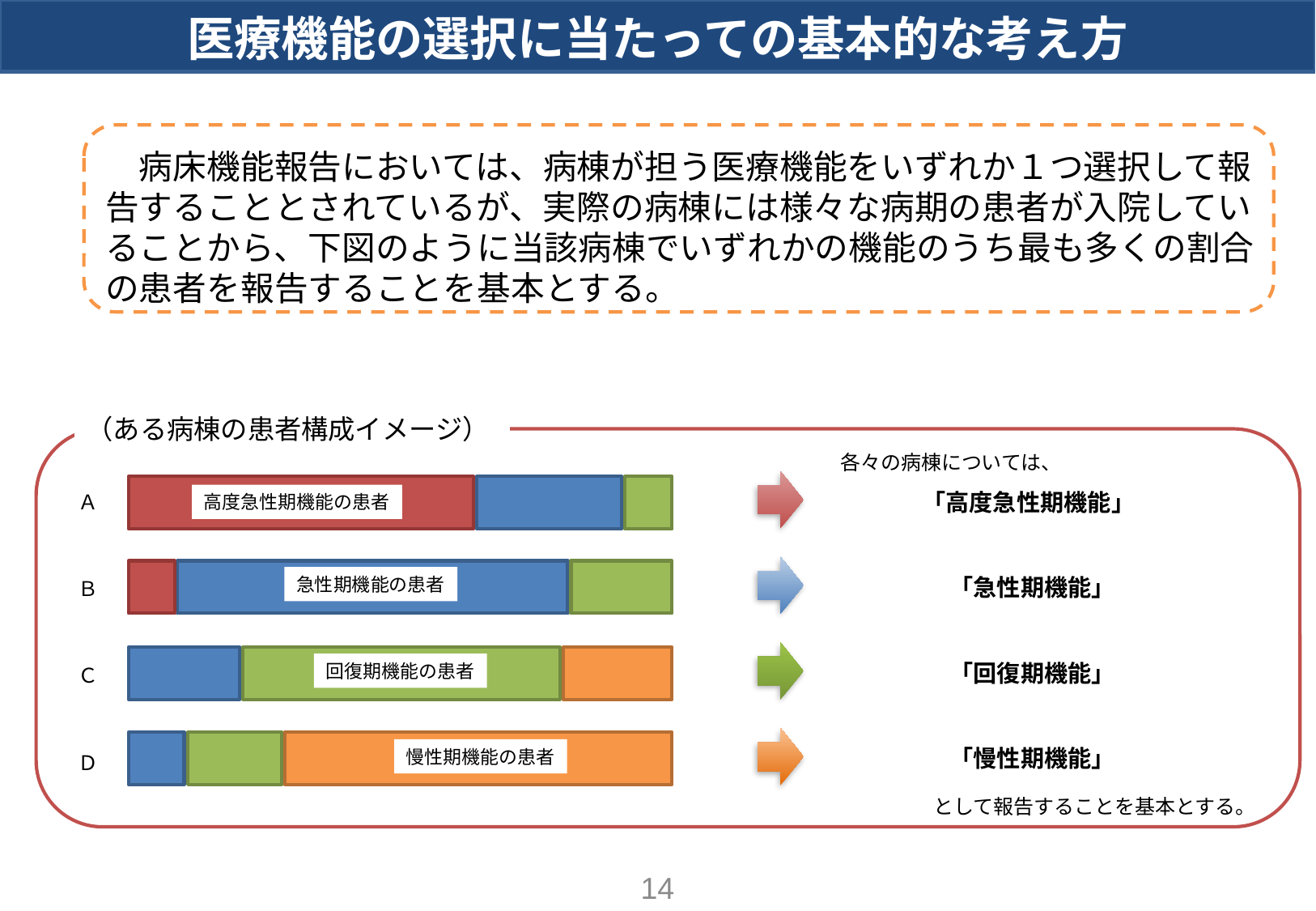

医療機能の選択に当たっての基本的な考え方

　病床機能報告においては、病棟が担う医療機能をいずれか１つ選択して報告することとされているが、実際の病棟には様々な病期の患者が入院していることから、下図のように当該病棟でいずれかの機能のうち最も多くの割合の患者を報告することを基本とする。
（ある病棟の患者構成イメージ）

各々の病棟については、

「高度急性期機能」
Ａ
高度急性期機能の患者

「急性期機能」
急性期機能の患者
Ｂ

「回復期機能」
回復期機能の患者
Ｃ

「慢性期機能」
慢性期機能の患者
Ｄ
として報告することを基本とする。
14